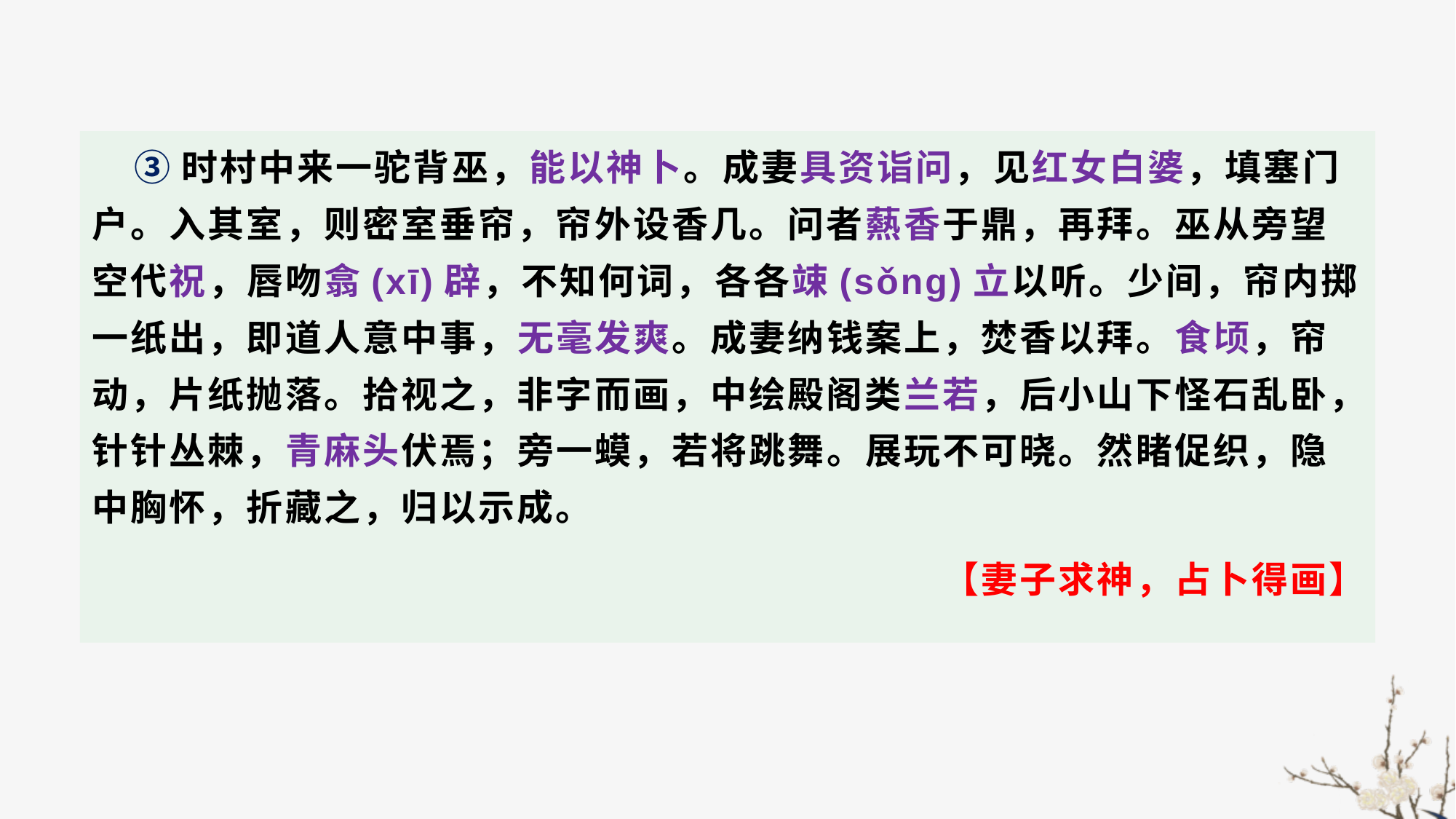

③时村中来一驼背巫，能以神卜。成妻具资诣问，见红女白婆，填塞门户。入其室，则密室垂帘，帘外设香几。问者爇香于鼎，再拜。巫从旁望空代祝，唇吻翕(xī)辟，不知何词，各各竦(sǒng)立以听。少间，帘内掷一纸出，即道人意中事，无毫发爽。成妻纳钱案上，焚香以拜。食顷，帘动，片纸抛落。拾视之，非字而画，中绘殿阁类兰若，后小山下怪石乱卧，针针丛棘，青麻头伏焉；旁一蟆，若将跳舞。展玩不可晓。然睹促织，隐中胸怀，折藏之，归以示成。
【妻子求神，占卜得画】